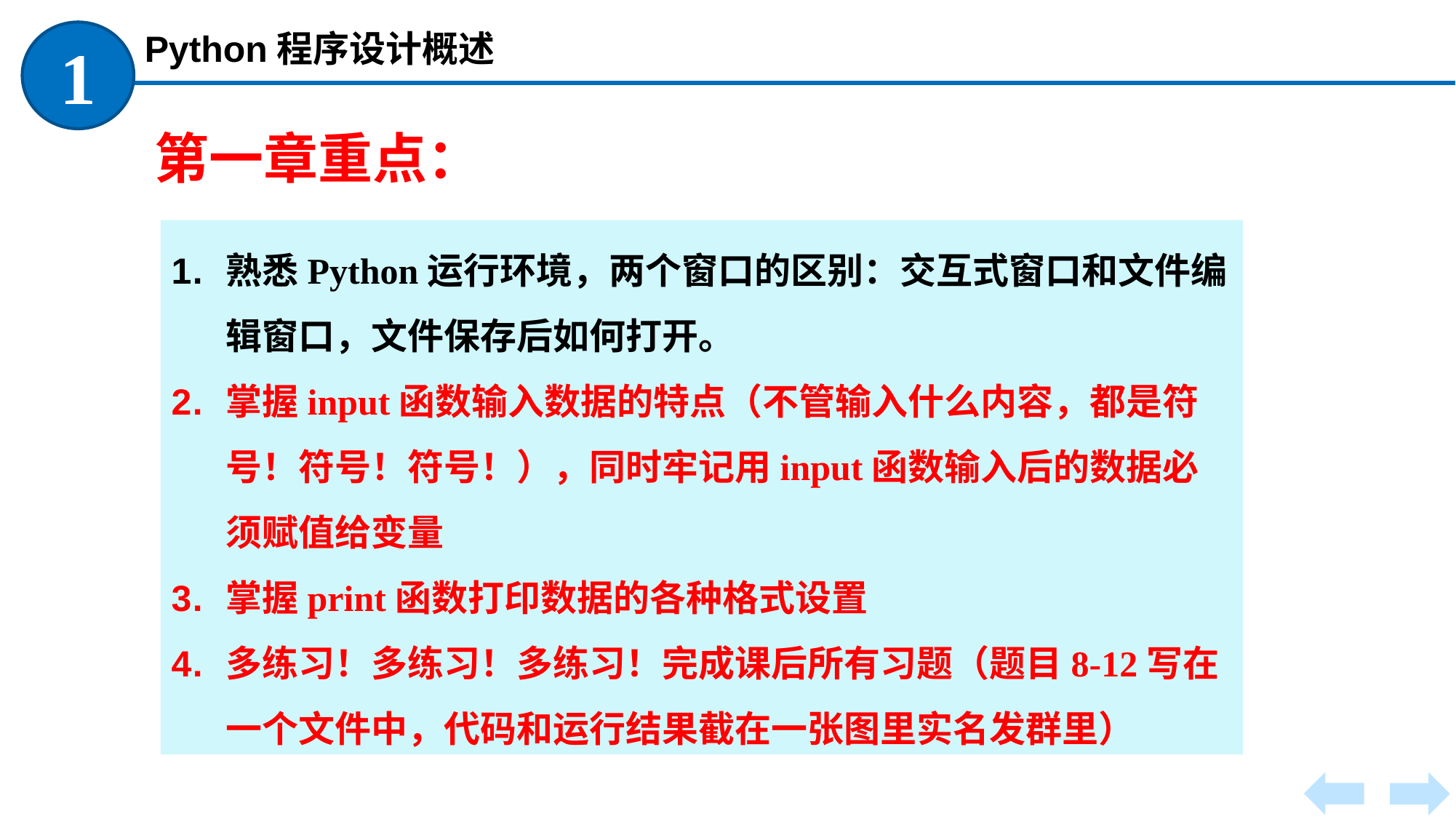

Python程序设计概述
1
第一章重点：
熟悉Python运行环境，两个窗口的区别：交互式窗口和文件编辑窗口，文件保存后如何打开。
掌握input函数输入数据的特点（不管输入什么内容，都是符号！符号！符号！），同时牢记用input函数输入后的数据必须赋值给变量
掌握print函数打印数据的各种格式设置
多练习！多练习！多练习！完成课后所有习题（题目8-12写在一个文件中，代码和运行结果截在一张图里实名发群里）